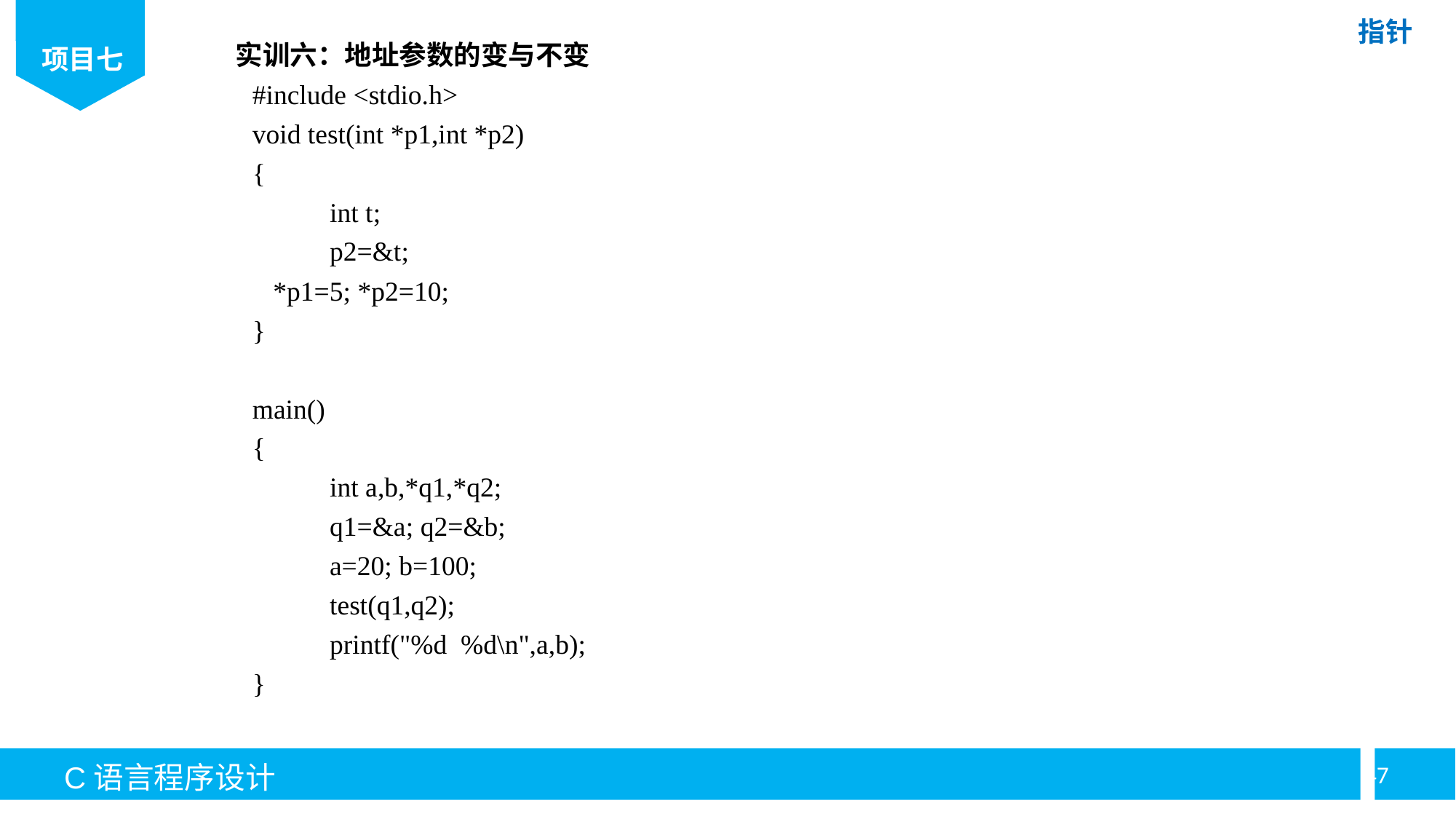

实训六：地址参数的变与不变
#include <stdio.h>
void test(int *p1,int *p2)
{
	int t;
	p2=&t;
   *p1=5; *p2=10;
}

main()
{
	int a,b,*q1,*q2;
	q1=&a; q2=&b;
	a=20; b=100;
	test(q1,q2);
	printf("%d  %d\n",a,b);
}